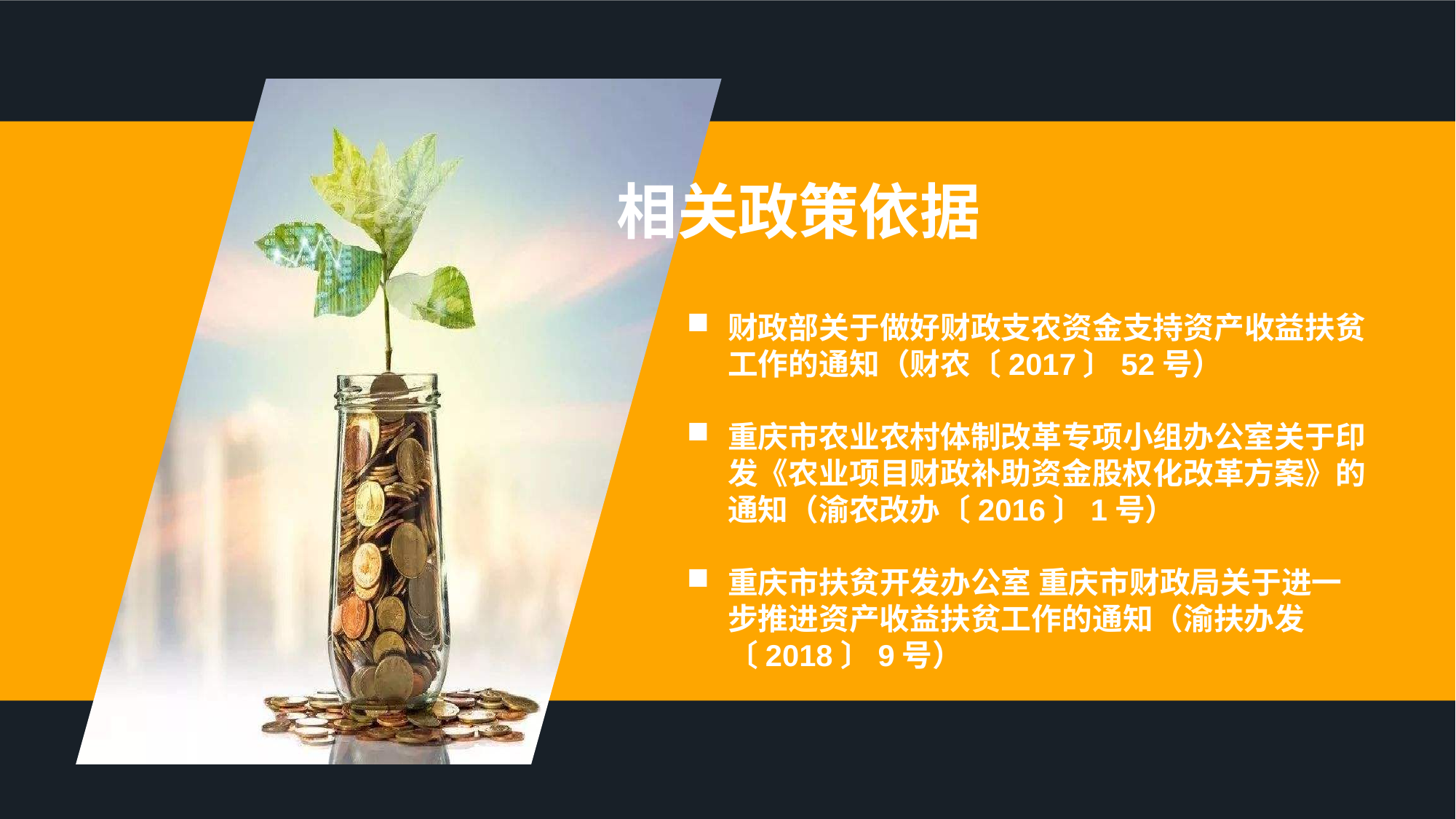

相关政策依据
财政部关于做好财政支农资金支持资产收益扶贫工作的通知（财农〔2017〕52号）

重庆市农业农村体制改革专项小组办公室关于印发《农业项目财政补助资金股权化改革方案》的通知（渝农改办〔2016〕1号）

重庆市扶贫开发办公室 重庆市财政局关于进一步推进资产收益扶贫工作的通知（渝扶办发〔2018〕9号）